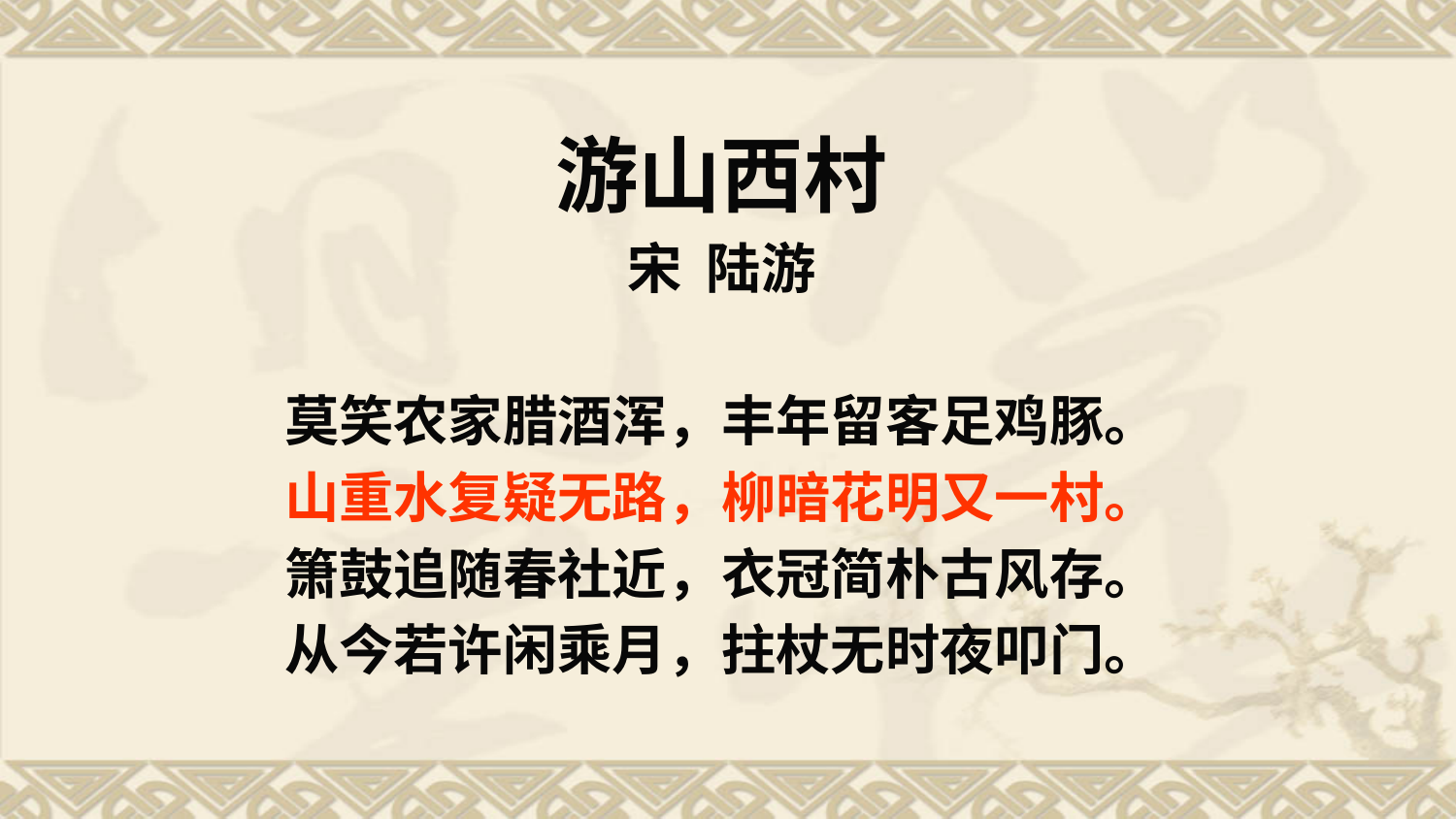

# 游山西村
宋  陆游

莫笑农家腊酒浑，丰年留客足鸡豚。
山重水复疑无路，柳暗花明又一村。
箫鼓追随春社近，衣冠简朴古风存。
从今若许闲乘月，拄杖无时夜叩门。